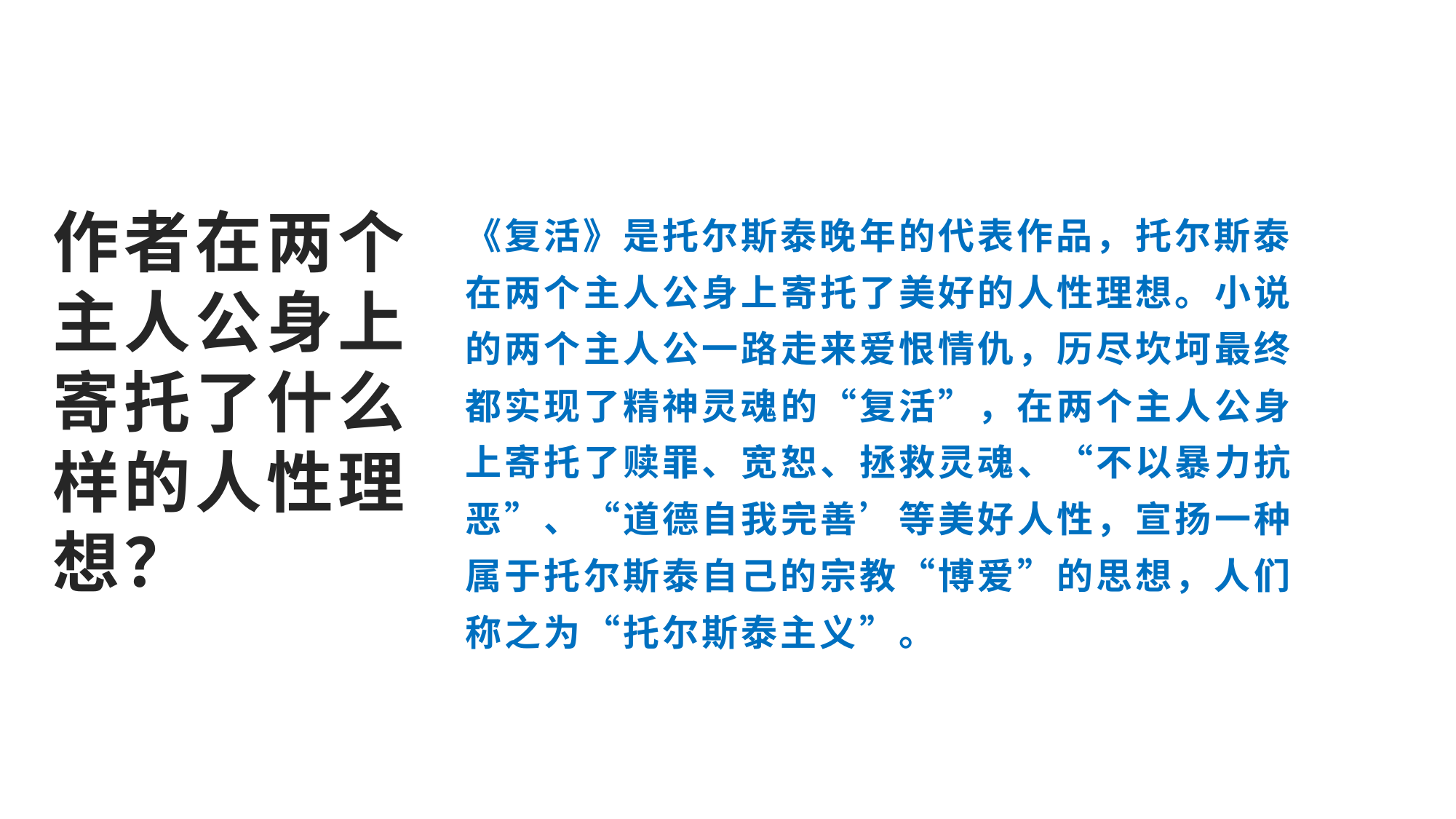

作者在两个主人公身上寄托了什么样的人性理想？
《复活》是托尔斯泰晚年的代表作品，托尔斯泰在两个主人公身上寄托了美好的人性理想。小说的两个主人公一路走来爱恨情仇，历尽坎坷最终都实现了精神灵魂的“复活”，在两个主人公身上寄托了赎罪、宽恕、拯救灵魂、“不以暴力抗恶”、“道德自我完善’等美好人性，宣扬一种属于托尔斯泰自己的宗教“博爱”的思想，人们称之为“托尔斯泰主义”。